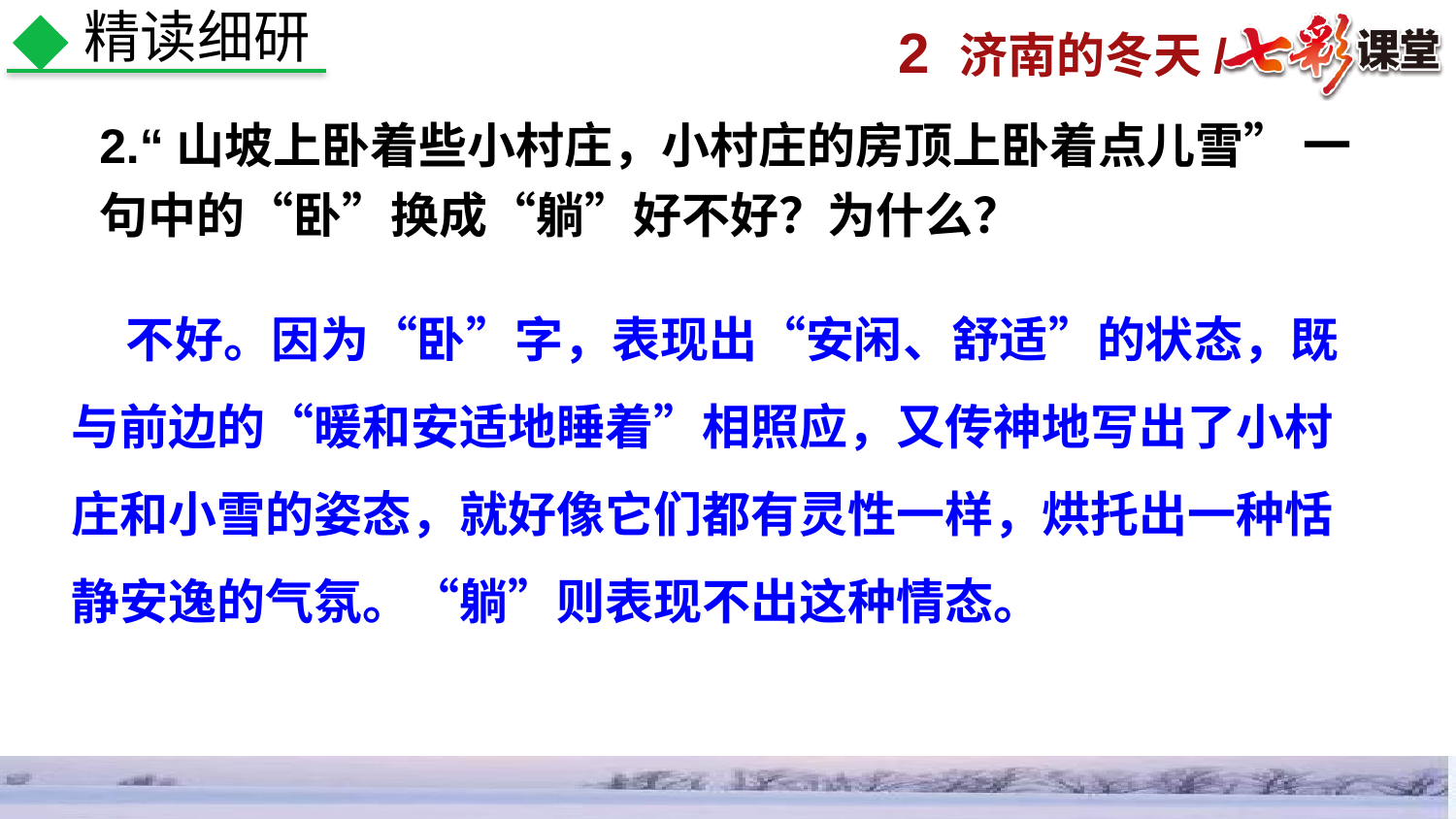

精读细研

2.“山坡上卧着些小村庄，小村庄的房顶上卧着点儿雪” 一句中的“卧”换成“躺”好不好？为什么？
    不好。因为“卧”字，表现出“安闲、舒适”的状态，既与前边的“暖和安适地睡着”相照应，又传神地写出了小村庄和小雪的姿态，就好像它们都有灵性一样，烘托出一种恬静安逸的气氛。“躺”则表现不出这种情态。